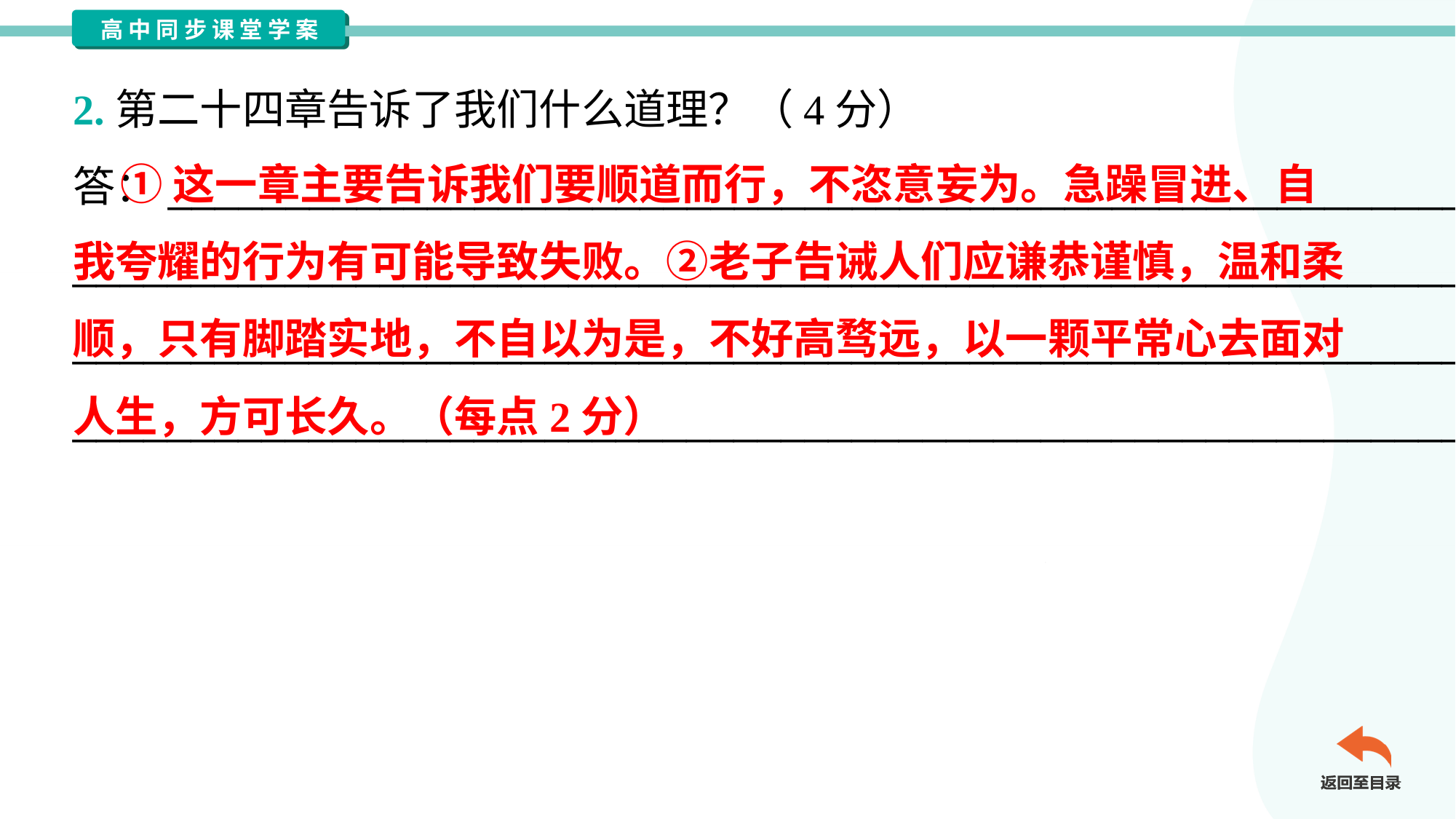

2.第二十四章告诉了我们什么道理？（4分）
答：_________________________________________________________
_____________________________________________________________
_____________________________________________________________
_____________________________________________________________
     ①这一章主要告诉我们要顺道而行，不恣意妄为。急躁冒进、自
我夸耀的行为有可能导致失败。②老子告诫人们应谦恭谨慎，温和柔
顺，只有脚踏实地，不自以为是，不好高骛远，以一颗平常心去面对
人生，方可长久。（每点2分）